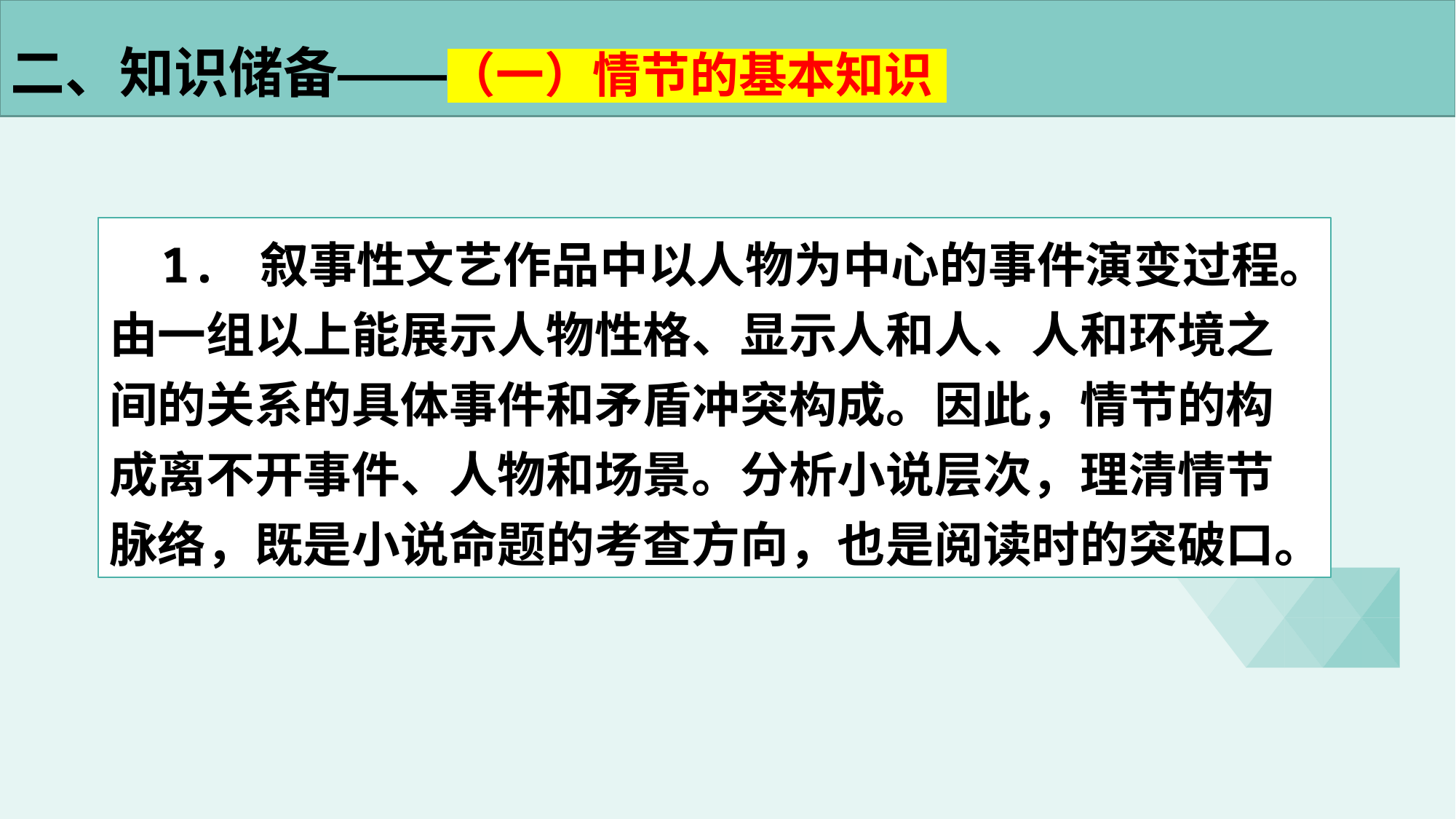

二、知识储备——（一）情节的基本知识

     1. 叙事性文艺作品中以人物为中心的事件演变过程。由一组以上能展示人物性格、显示人和人、人和环境之间的关系的具体事件和矛盾冲突构成。因此，情节的构成离不开事件、人物和场景。分析小说层次，理清情节脉络，既是小说命题的考查方向，也是阅读时的突破口。